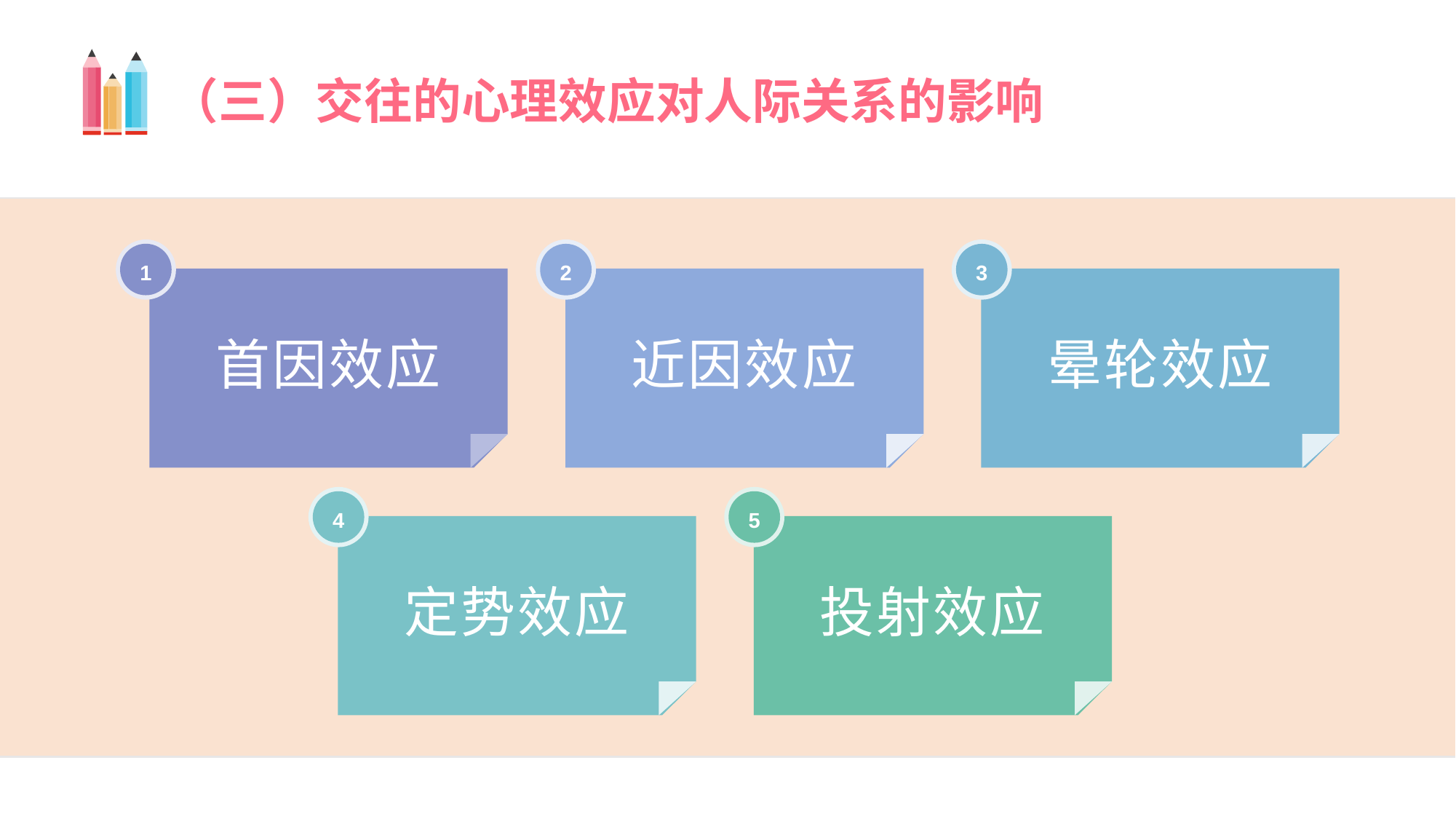

（三）交往的心理效应对人际关系的影响

1

2

3

首因效应
近因效应
晕轮效应

4

5

定势效应
投射效应